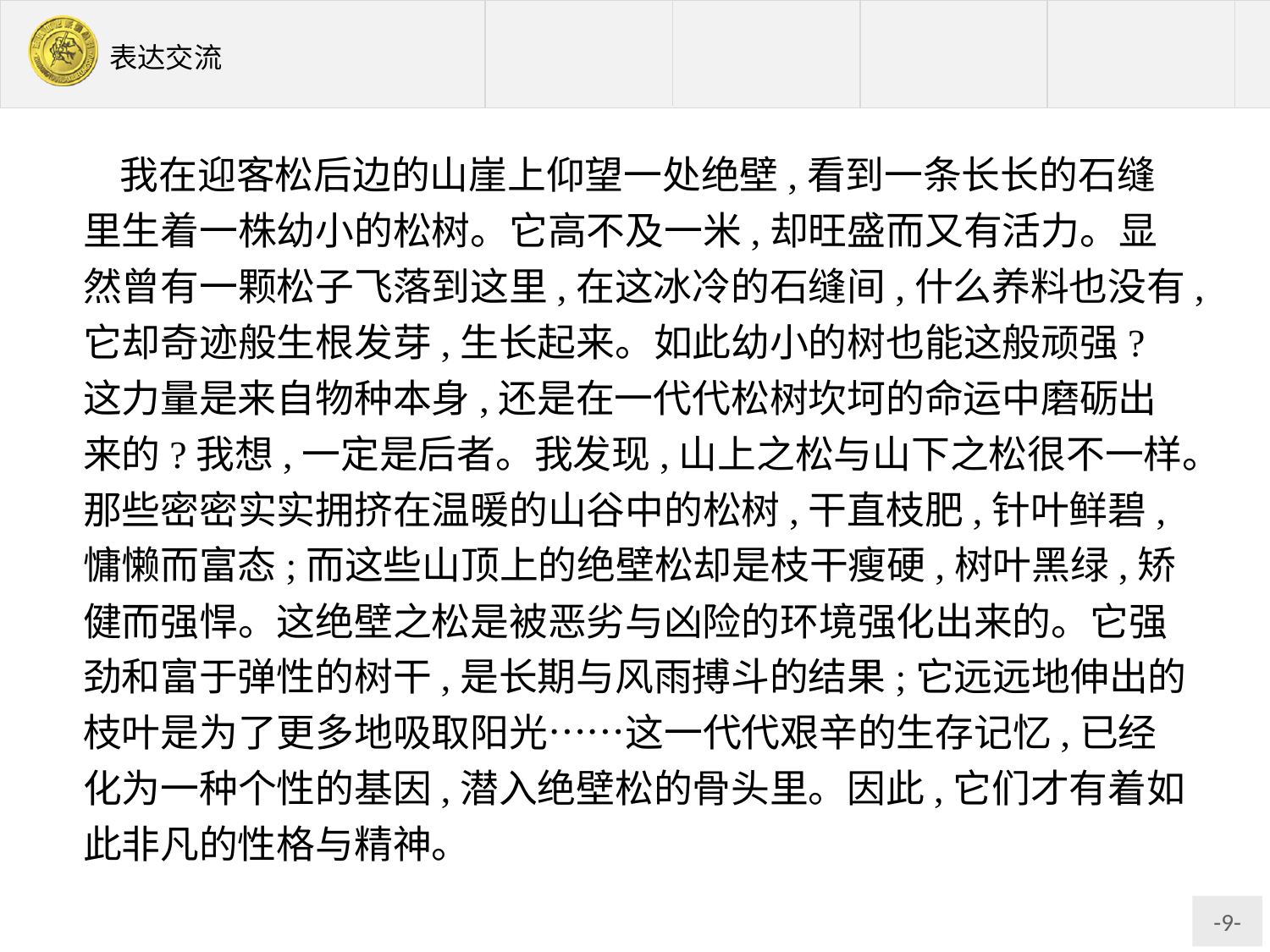

我在迎客松后边的山崖上仰望一处绝壁,看到一条长长的石缝里生着一株幼小的松树。它高不及一米,却旺盛而又有活力。显然曾有一颗松子飞落到这里,在这冰冷的石缝间,什么养料也没有,它却奇迹般生根发芽,生长起来。如此幼小的树也能这般顽强?这力量是来自物种本身,还是在一代代松树坎坷的命运中磨砺出来的?我想,一定是后者。我发现,山上之松与山下之松很不一样。那些密密实实拥挤在温暖的山谷中的松树,干直枝肥,针叶鲜碧,慵懒而富态;而这些山顶上的绝壁松却是枝干瘦硬,树叶黑绿,矫健而强悍。这绝壁之松是被恶劣与凶险的环境强化出来的。它强劲和富于弹性的树干,是长期与风雨搏斗的结果;它远远地伸出的枝叶是为了更多地吸取阳光……这一代代艰辛的生存记忆,已经化为一种个性的基因,潜入绝壁松的骨头里。因此,它们才有着如此非凡的性格与精神。